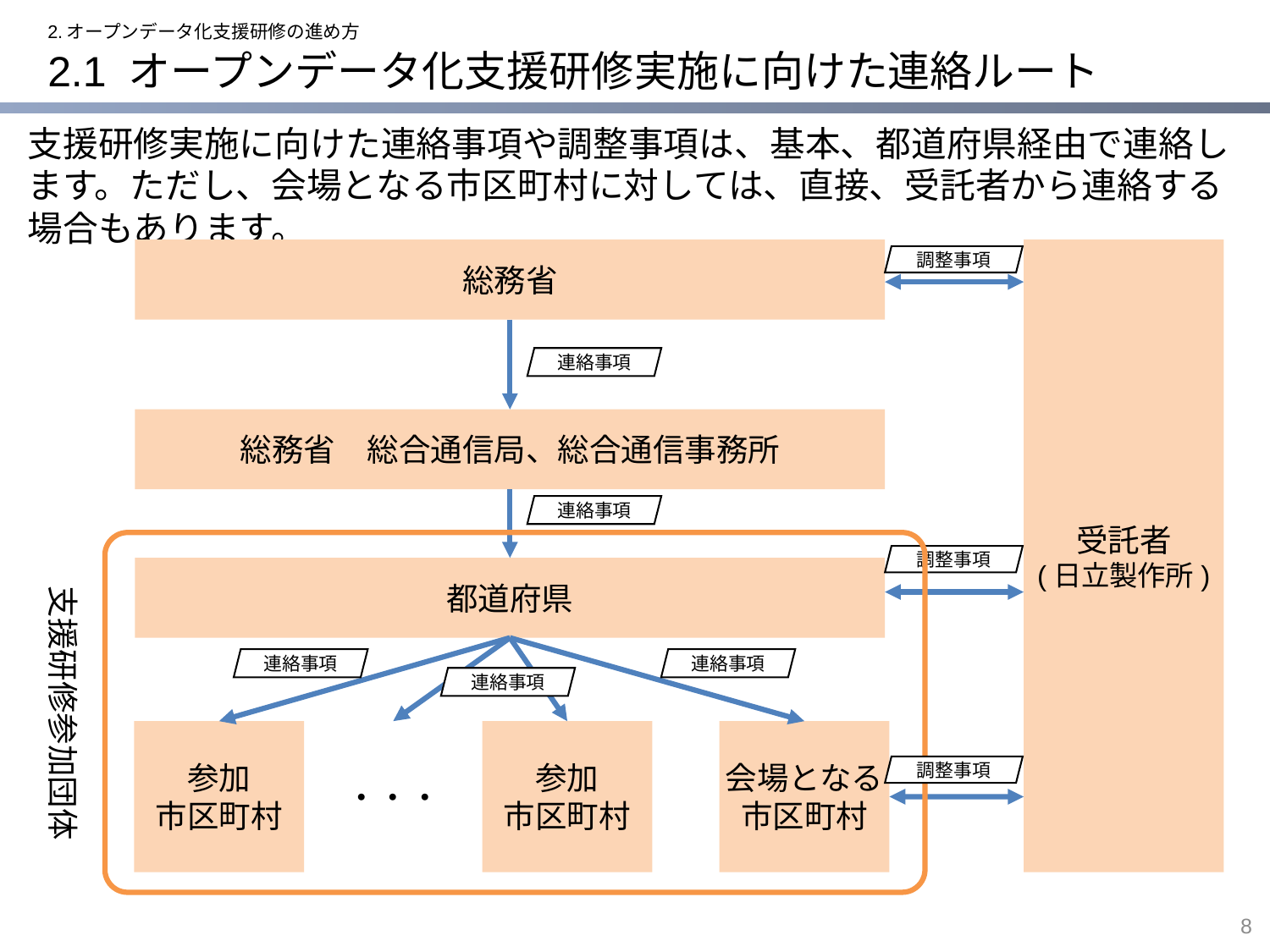

2.オープンデータ化支援研修の進め方
# 2.1 オープンデータ化支援研修実施に向けた連絡ルート
支援研修実施に向けた連絡事項や調整事項は、基本、都道府県経由で連絡します。ただし、会場となる市区町村に対しては、直接、受託者から連絡する場合もあります。
総務省
受託者
(日立製作所)
調整事項
連絡事項
総務省　総合通信局、総合通信事務所
連絡事項

調整事項
支援研修参加団体
都道府県
連絡事項
連絡事項
連絡事項
参加
市区町村
参加
市区町村
・・・
会場となる
市区町村
調整事項
8